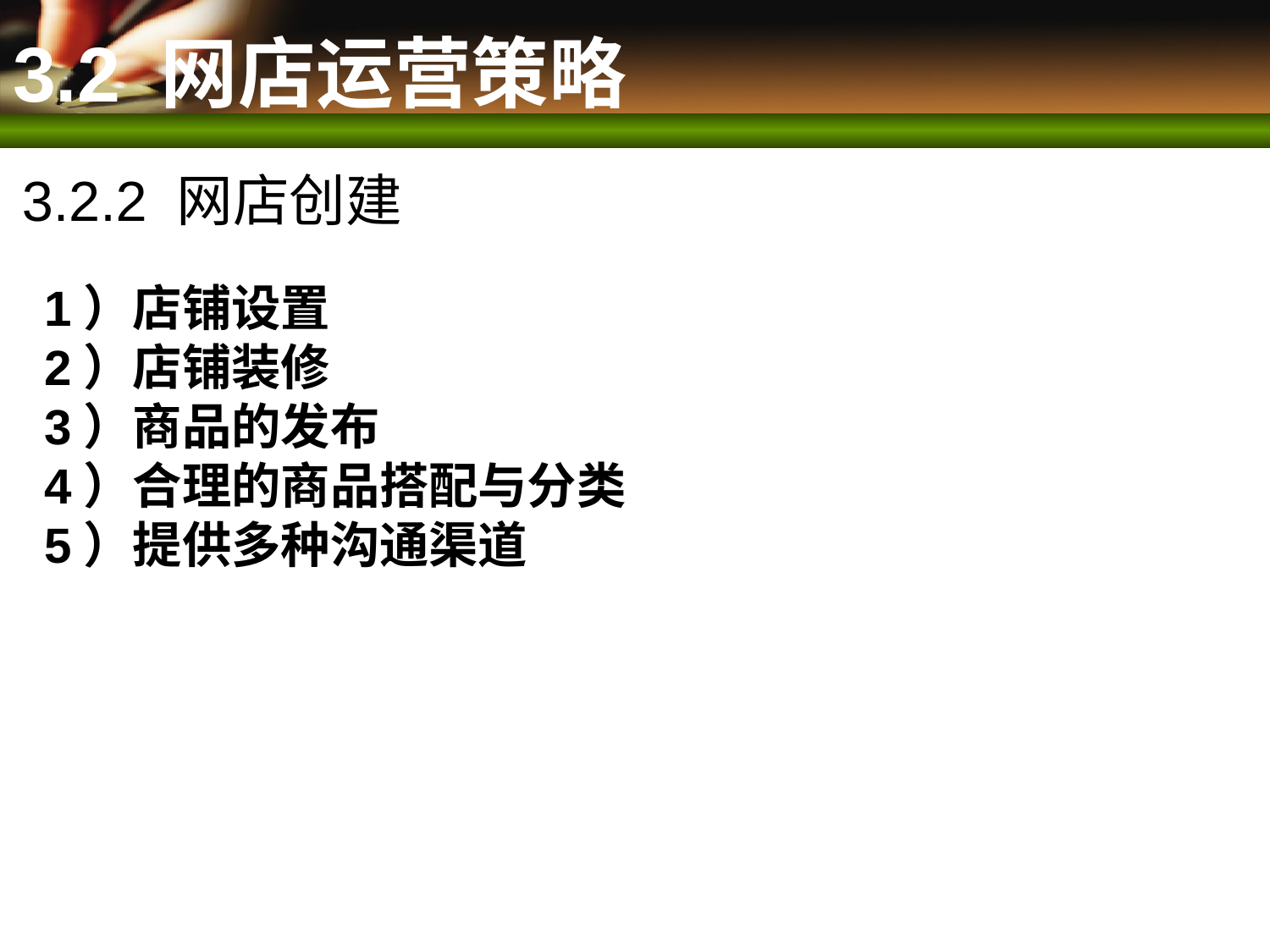

# 3.2 网店运营策略
3.2.2 网店创建

1）店铺设置
2）店铺装修
3）商品的发布
4）合理的商品搭配与分类
5）提供多种沟通渠道